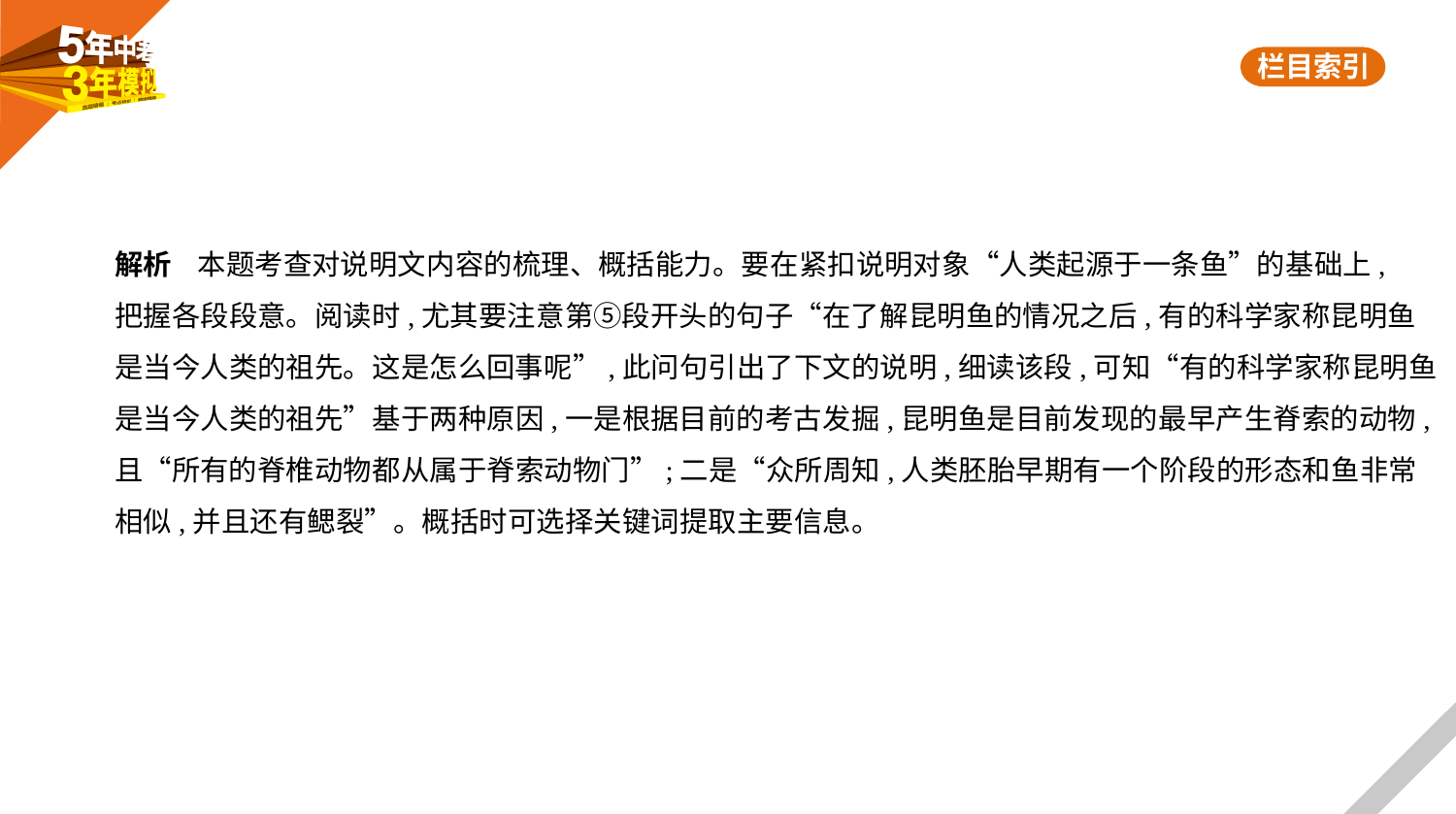

解析    本题考查对说明文内容的梳理、概括能力。要在紧扣说明对象“人类起源于一条鱼”的基础上,
把握各段段意。阅读时,尤其要注意第⑤段开头的句子“在了解昆明鱼的情况之后,有的科学家称昆明鱼
是当今人类的祖先。这是怎么回事呢”,此问句引出了下文的说明,细读该段,可知“有的科学家称昆明鱼
是当今人类的祖先”基于两种原因,一是根据目前的考古发掘,昆明鱼是目前发现的最早产生脊索的动物,
且“所有的脊椎动物都从属于脊索动物门”;二是“众所周知,人类胚胎早期有一个阶段的形态和鱼非常
相似,并且还有鳃裂”。概括时可选择关键词提取主要信息。